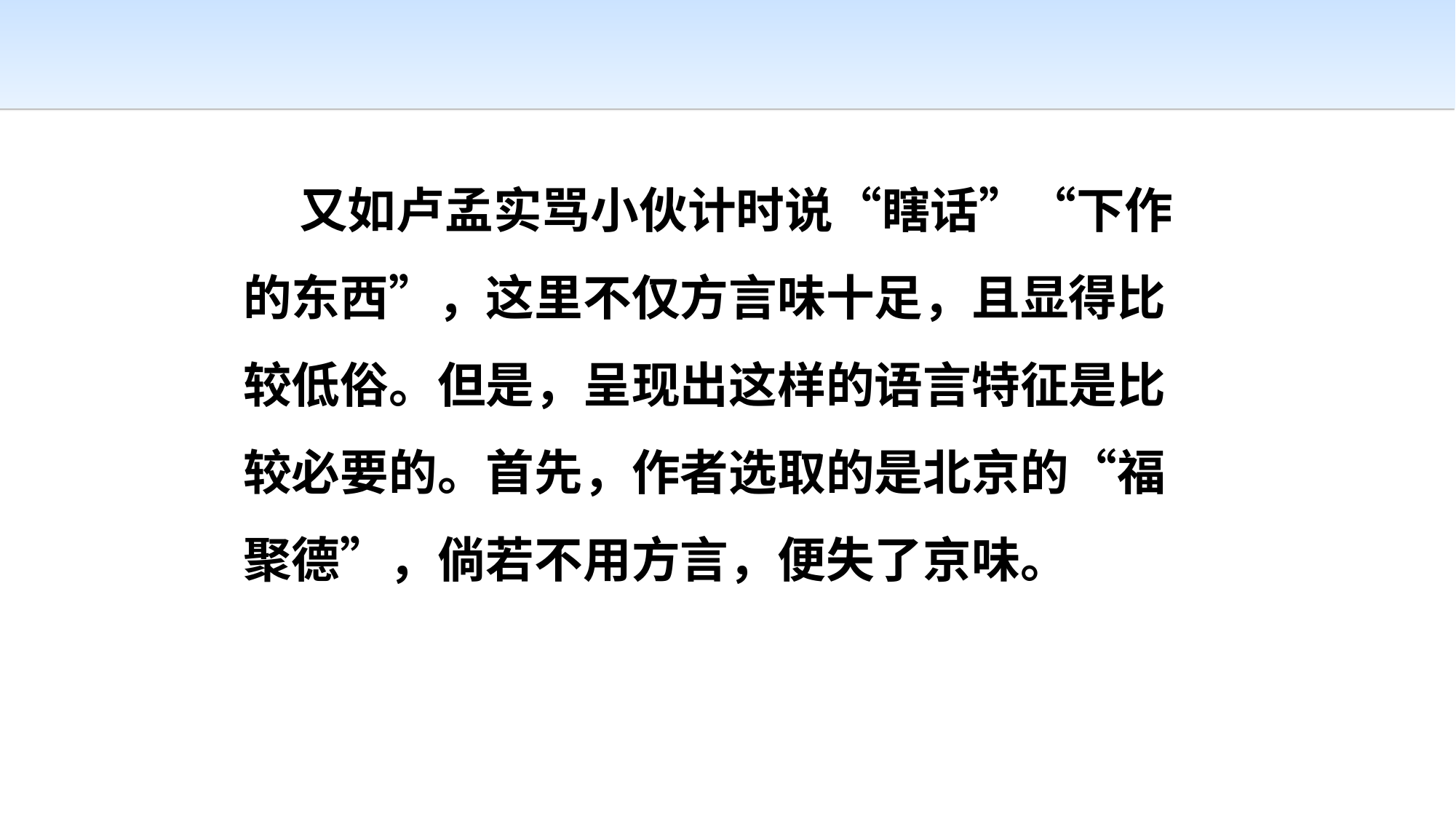

又如卢孟实骂小伙计时说“瞎话”“下作的东西”，这里不仅方言味十足，且显得比较低俗。但是，呈现出这样的语言特征是比较必要的。首先，作者选取的是北京的“福聚德”，倘若不用方言，便失了京味。